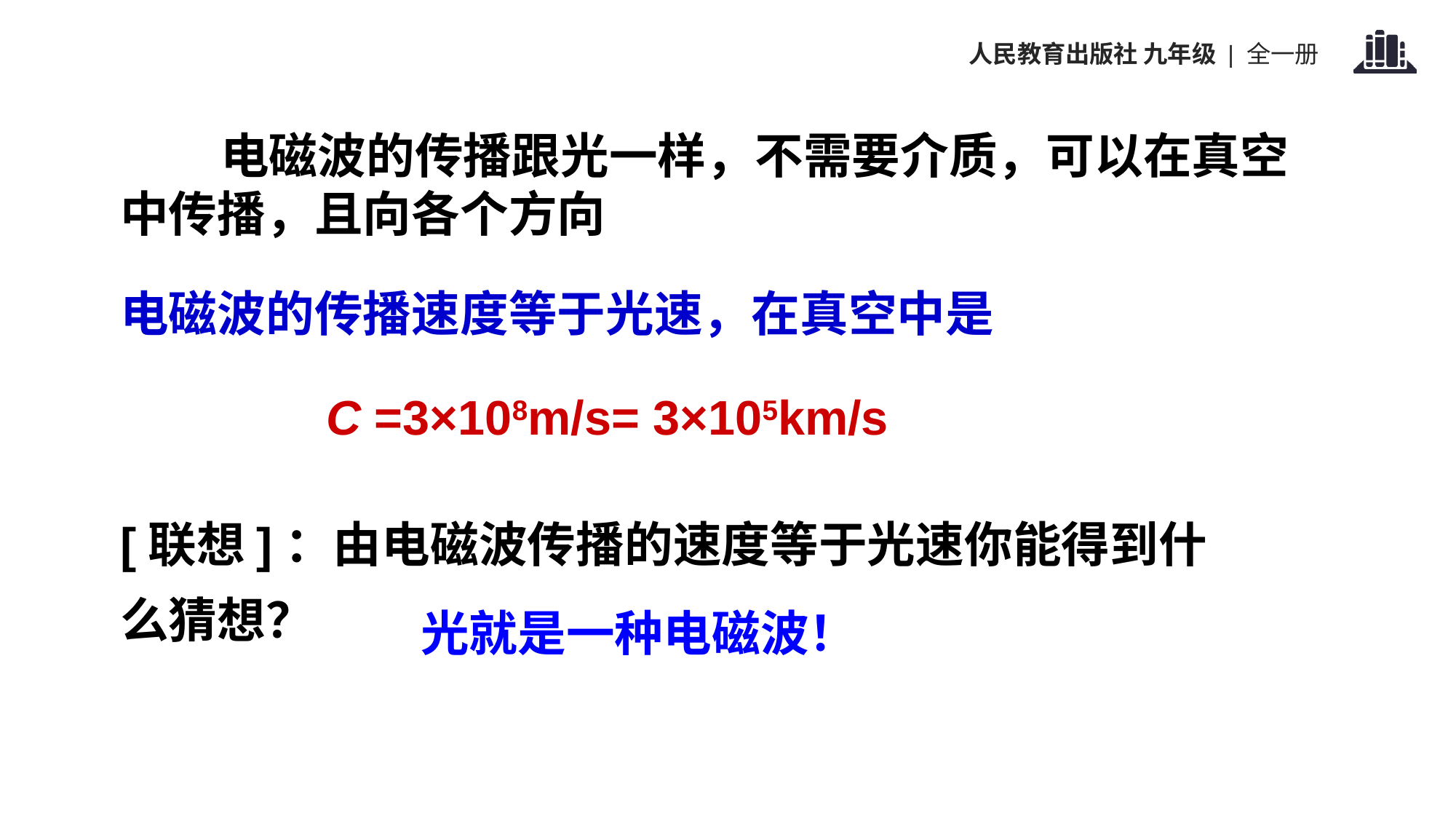

电磁波的传播跟光一样，不需要介质，可以在真空中传播，且向各个方向
电磁波的传播速度等于光速，在真空中是
C =3×108m/s= 3×105km/s
[联想]：由电磁波传播的速度等于光速你能得到什么猜想？
光就是一种电磁波！